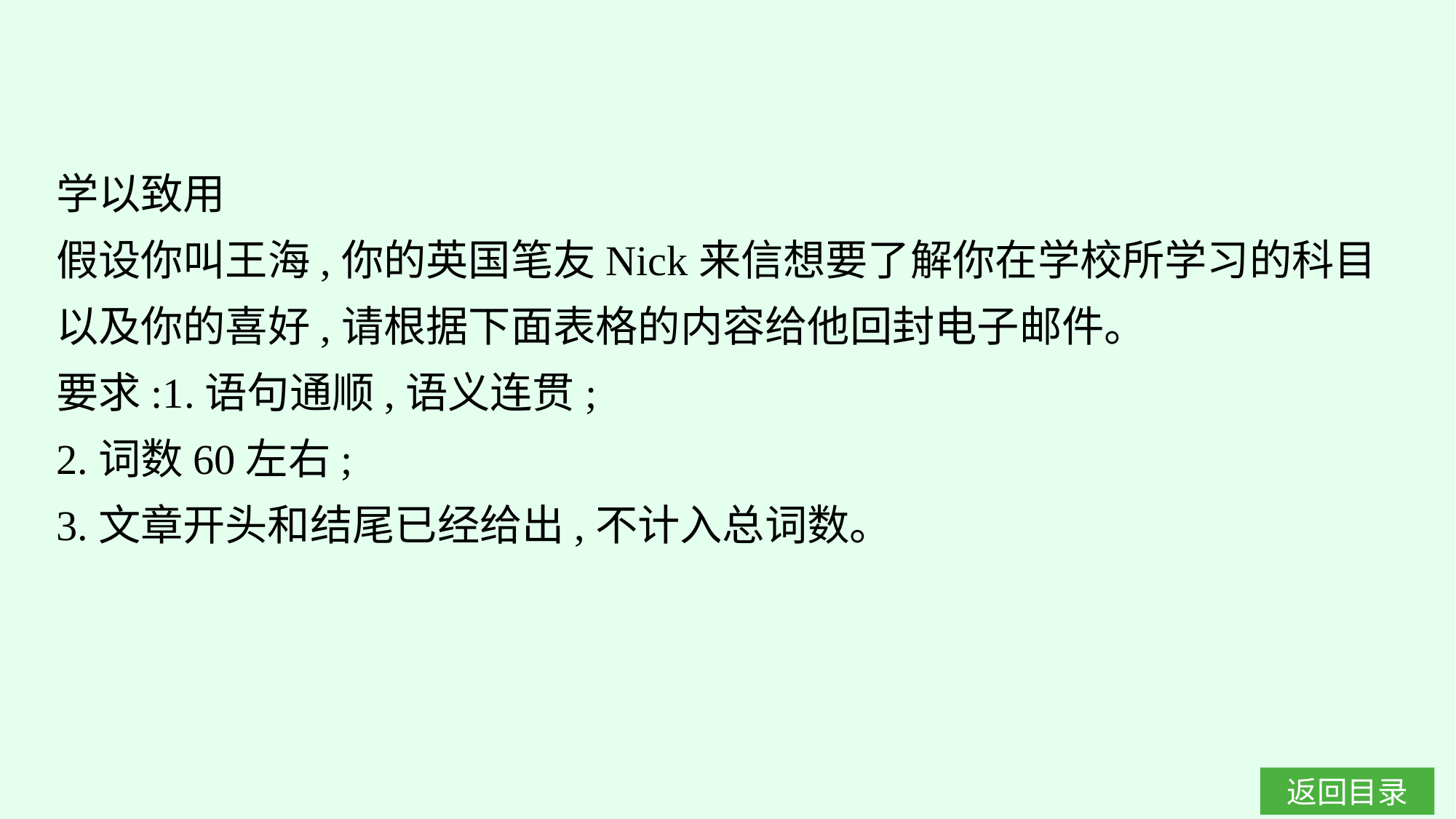

学以致用
假设你叫王海,你的英国笔友Nick来信想要了解你在学校所学习的科目以及你的喜好,请根据下面表格的内容给他回封电子邮件。
要求:1.语句通顺,语义连贯;
2.词数60左右;
3.文章开头和结尾已经给出,不计入总词数。